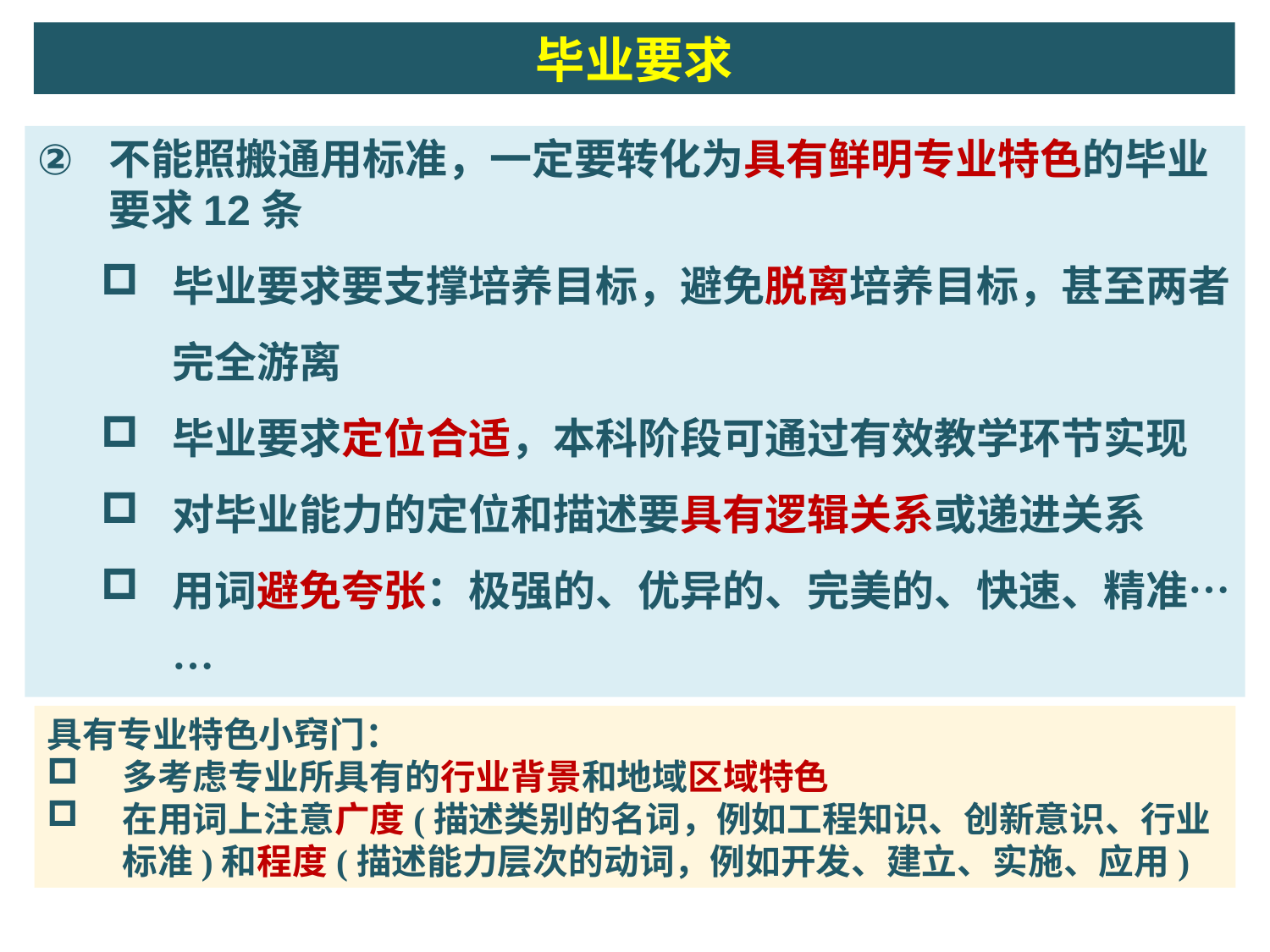

毕业要求
不能照搬通用标准，一定要转化为具有鲜明专业特色的毕业要求12条
毕业要求要支撑培养目标，避免脱离培养目标，甚至两者完全游离
毕业要求定位合适，本科阶段可通过有效教学环节实现
对毕业能力的定位和描述要具有逻辑关系或递进关系
用词避免夸张：极强的、优异的、完美的、快速、精准……
具有专业特色小窍门：
多考虑专业所具有的行业背景和地域区域特色
在用词上注意广度(描述类别的名词，例如工程知识、创新意识、行业标准)和程度(描述能力层次的动词，例如开发、建立、实施、应用)